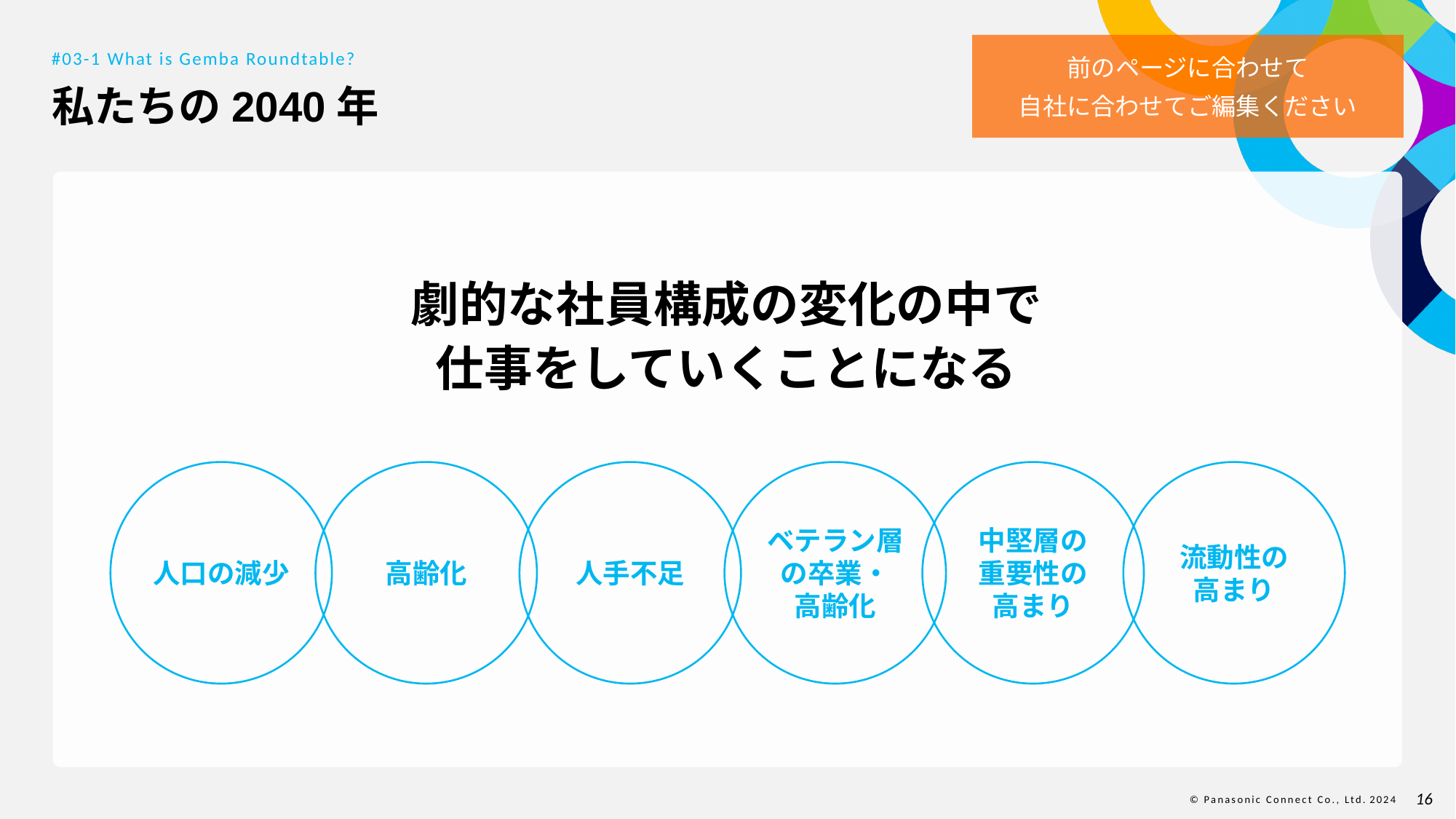

前のページに合わせて
自社に合わせてご編集ください
#03-1 What is Gemba Roundtable?
# 私たちの2040年
劇的な社員構成の変化の中で
仕事をしていくことになる

人口の減少

高齢化

人手不足

ベテラン層
の卒業・
高齢化

中堅層の
重要性の
高まり

流動性の
高まり